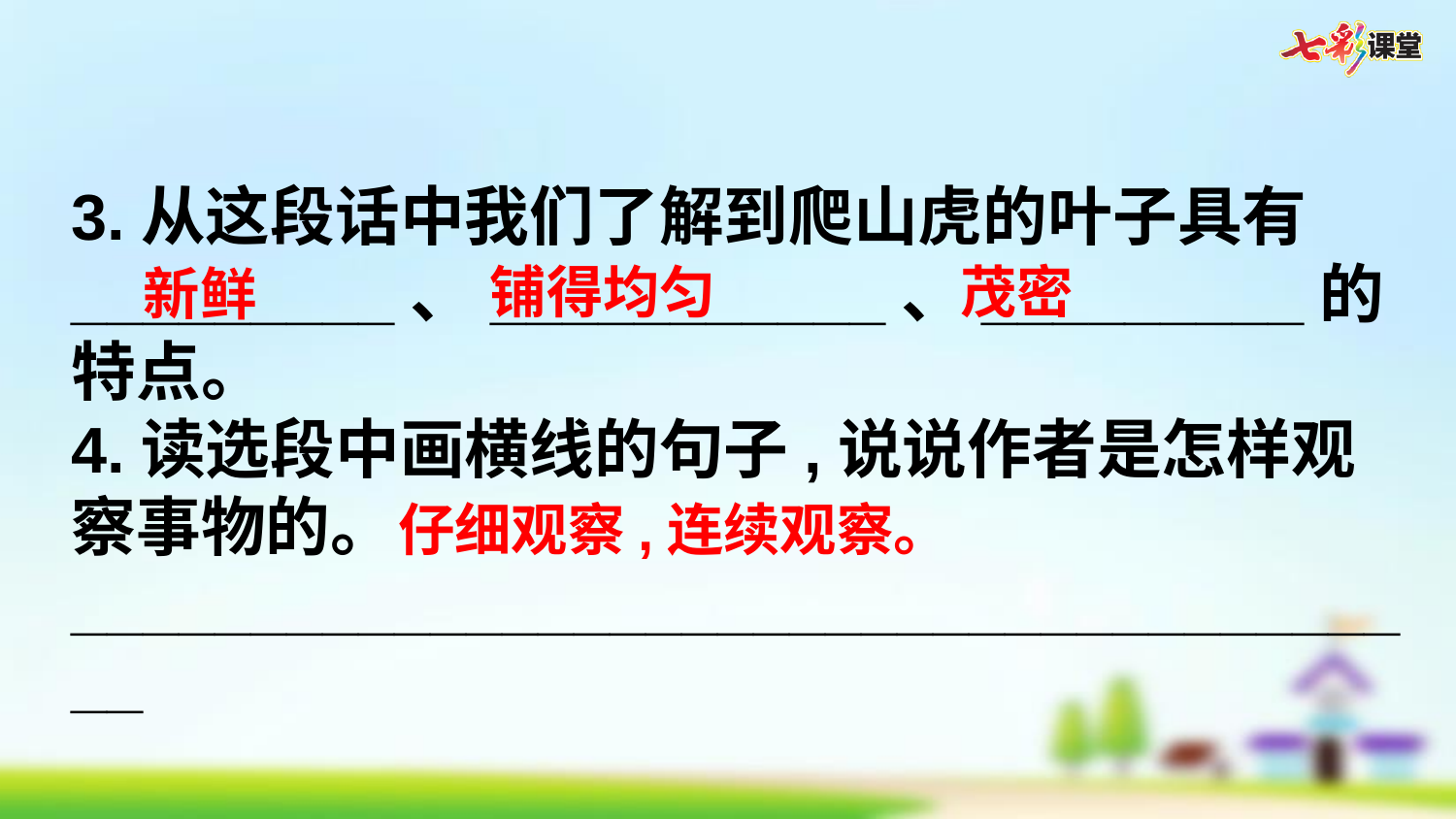

3.从这段话中我们了解到爬山虎的叶子具有_________、___________、_________的特点。
4.读选段中画横线的句子,说说作者是怎样观察事物的。
_______________________________________
铺得均匀
茂密
新鲜
仔细观察,连续观察。